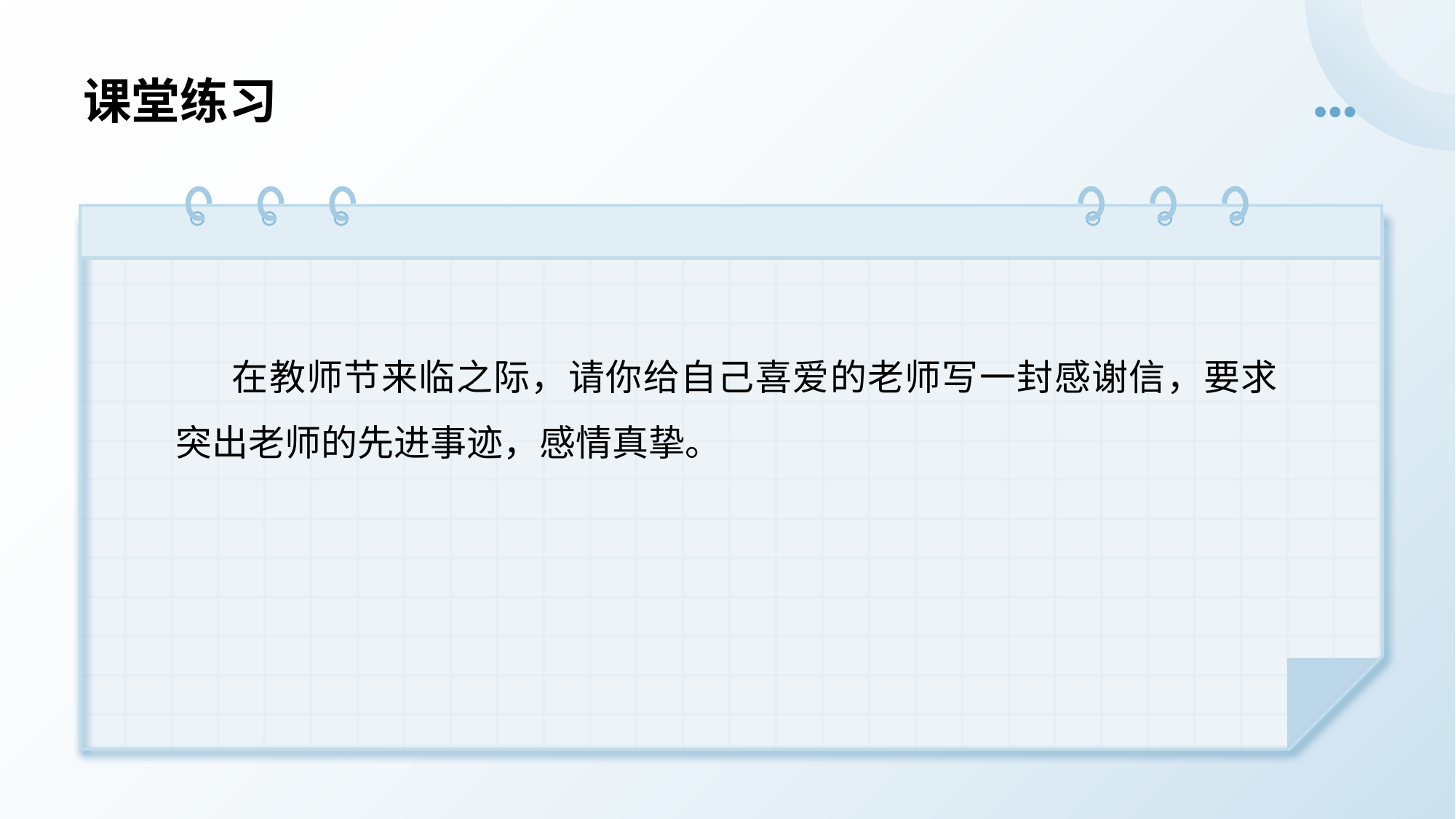

# 课堂练习

     在教师节来临之际，请你给自己喜爱的老师写一封感谢信，要求突出老师的先进事迹，感情真挚。